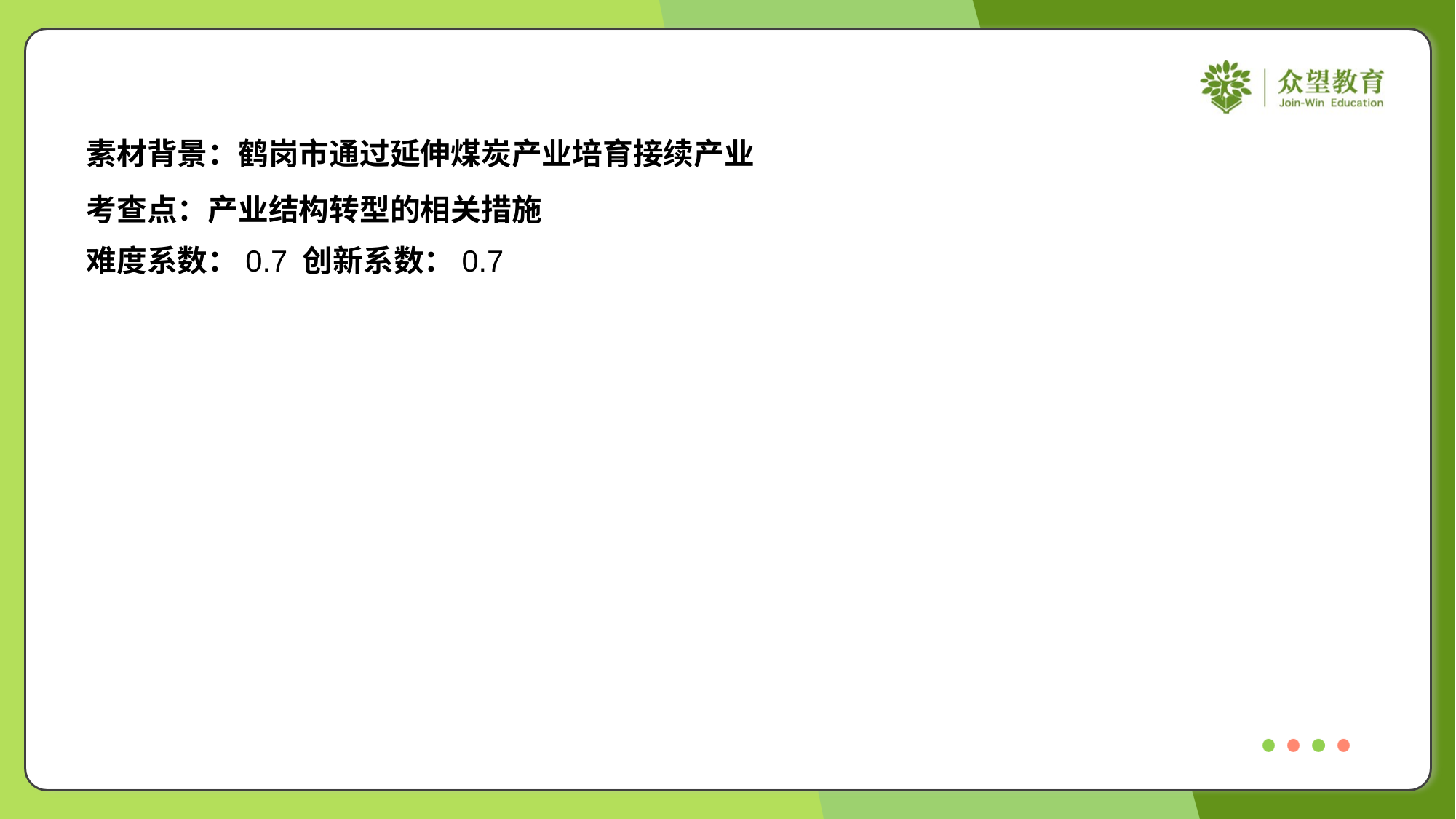

素材背景：鹤岗市通过延伸煤炭产业培育接续产业
考查点：产业结构转型的相关措施
难度系数：0.7 创新系数：0.7